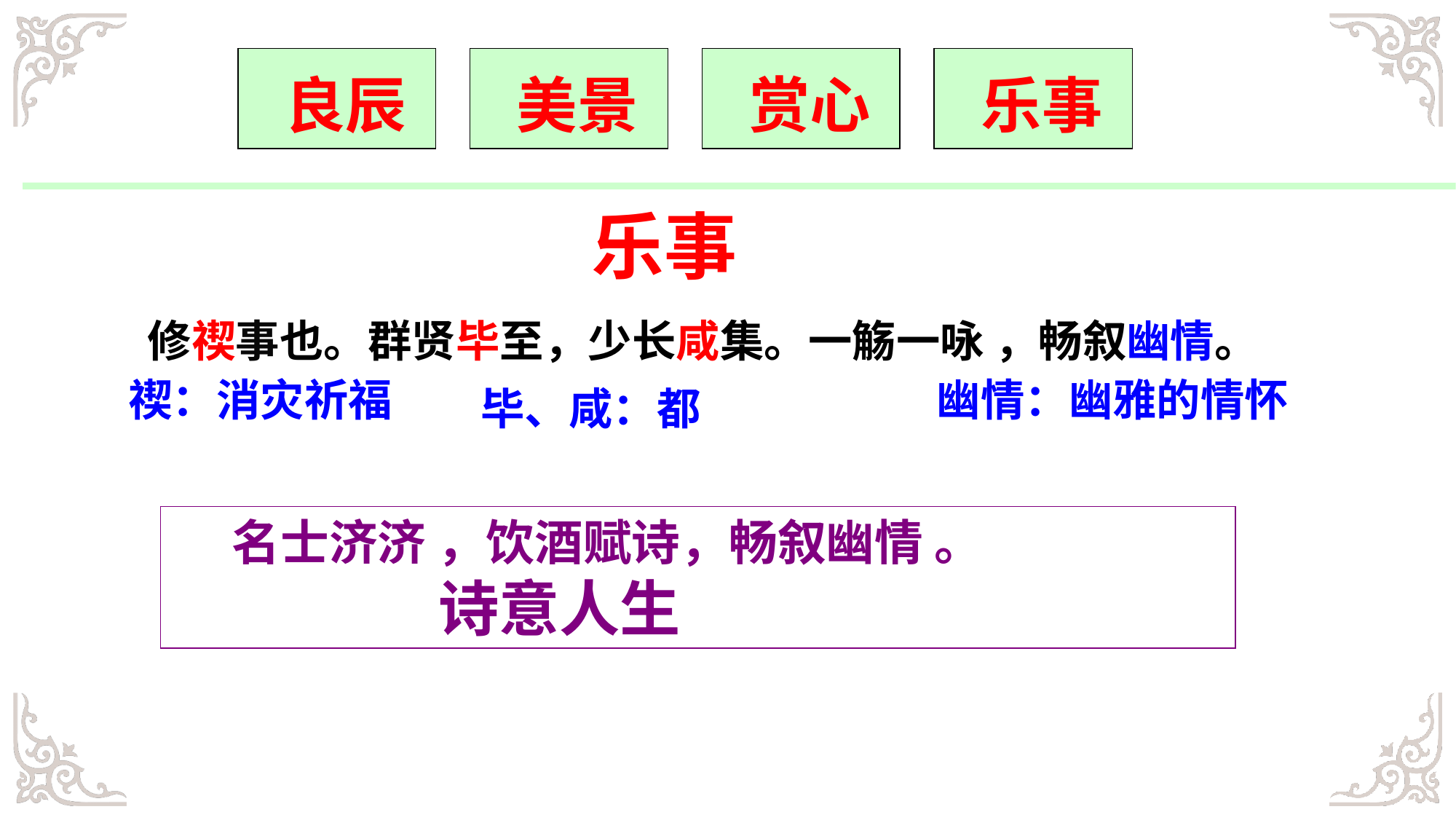

良辰
 美景
 赏心
 乐事

  乐事
修禊事也。群贤毕至，少长咸集。一觞一咏 ，畅叙幽情。
禊：消灾祈福
幽情：幽雅的情怀
毕、咸：都
     名士济济 ，饮酒赋诗，畅叙幽情 。
                       诗意人生